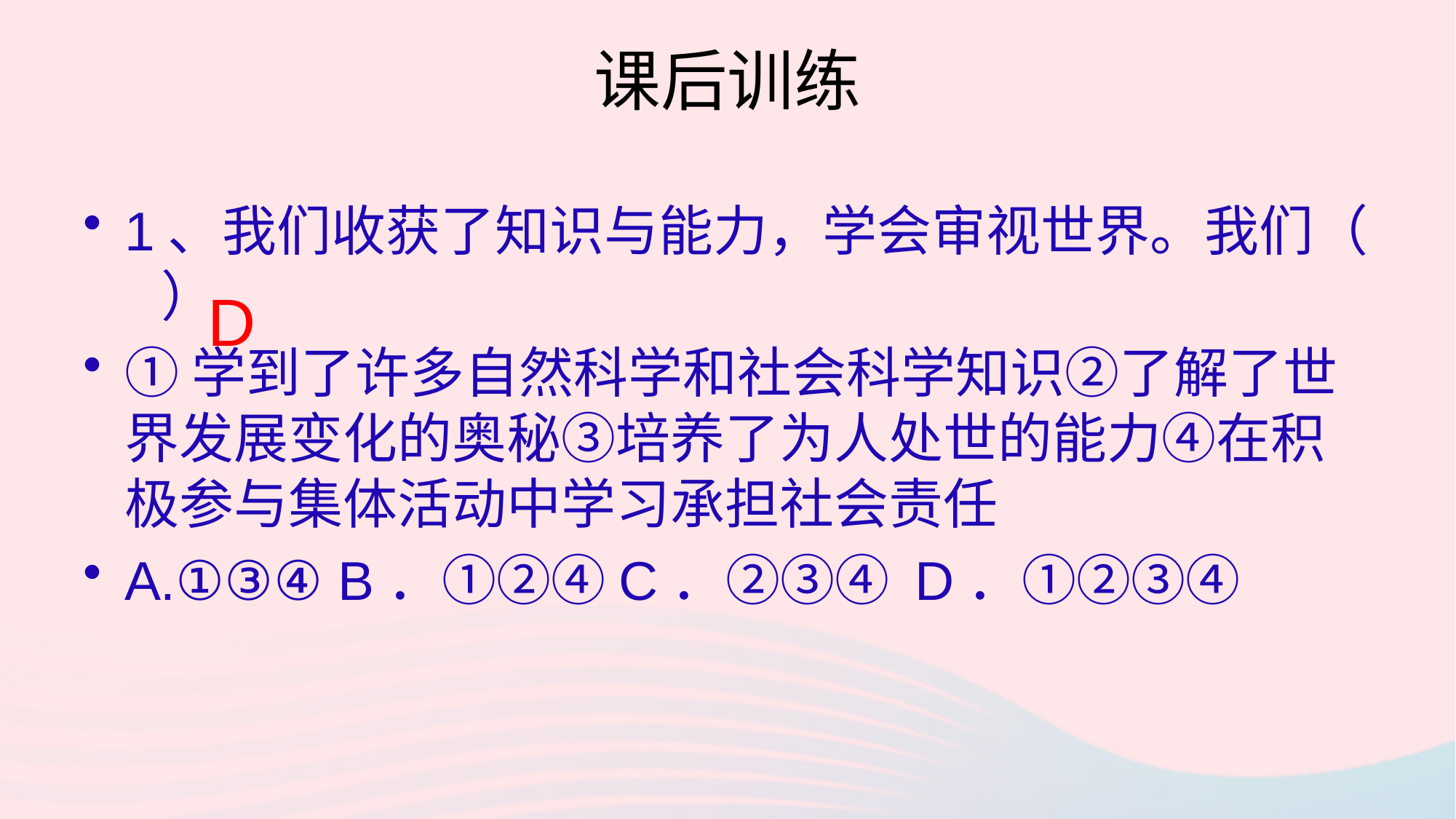

# 课后训练
1、我们收获了知识与能力，学会审视世界。我们（    ）
①学到了许多自然科学和社会科学知识②了解了世界发展变化的奥秘③培养了为人处世的能力④在积极参与集体活动中学习承担社会责任
A.①③④ B．①②④C．②③④ D．①②③④
D